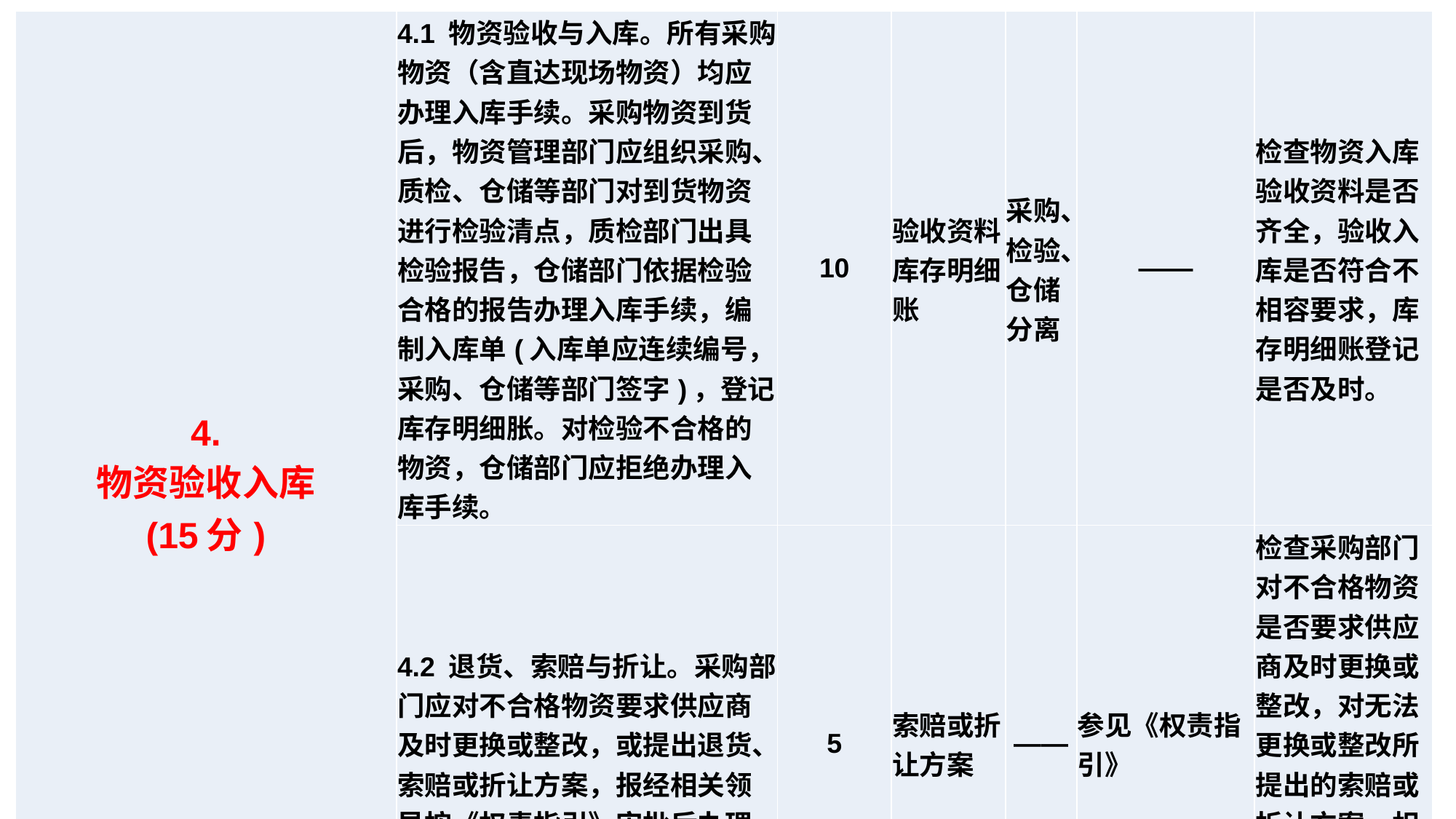

| 4. 物资验收入库 (15分) | 4.1 物资验收与入库。所有采购物资（含直达现场物资）均应办理入库手续。采购物资到货后，物资管理部门应组织采购、质检、仓储等部门对到货物资进行检验清点，质检部门出具检验报告，仓储部门依据检验合格的报告办理入库手续，编制入库单(入库单应连续编号，采购、仓储等部门签字)，登记库存明细胀。对检验不合格的物资，仓储部门应拒绝办理入库手续。 | 10 | 验收资料，库存明细账 | 采购、检验、仓储分离 | —— | 检查物资入库验收资料是否齐全，验收入库是否符合不相容要求，库存明细账登记是否及时。 |
| --- | --- | --- | --- | --- | --- | --- |
|  | 4.2 退货、索赔与折让。采购部门应对不合格物资要求供应商及时更换或整改，或提出退货、索赔或折让方案，报经相关领导按《权责指引》审批后办理。 | 5 | 索赔或折让方案 | —— | 参见《权责指引》 | 检查采购部门对不合格物资是否要求供应商及时更换或整改，对无法更换或整改所提出的索赔或折让方案，相关审批是否符合《权责指引》。 |